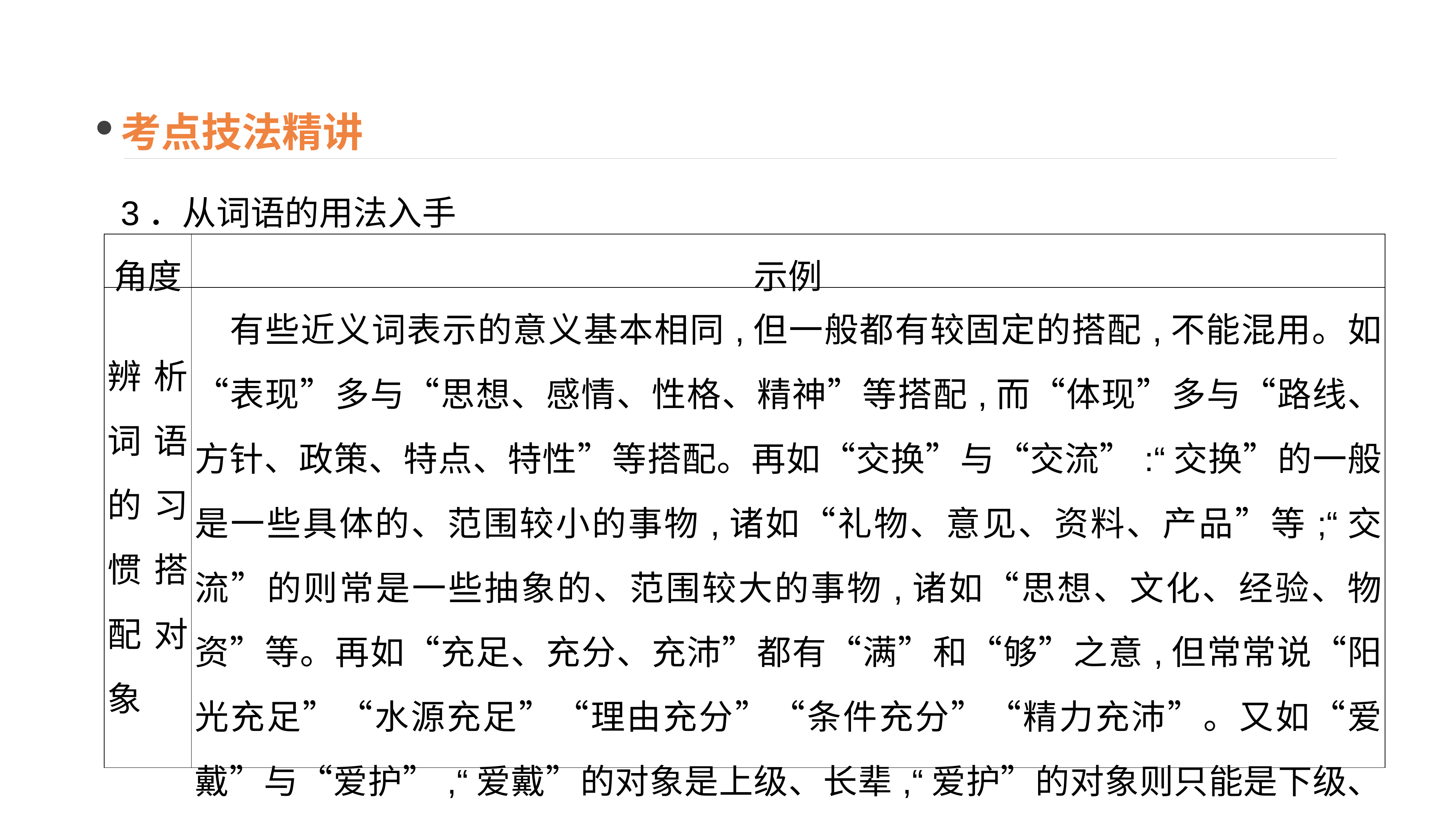

考点技法精讲

3．从词语的用法入手

| 角度 | 示例 |
| --- | --- |
| 辨析词语的习惯搭配对象 | 有些近义词表示的意义基本相同,但一般都有较固定的搭配,不能混用。如“表现”多与“思想、感情、性格、精神”等搭配,而“体现”多与“路线、方针、政策、特点、特性”等搭配。再如“交换”与“交流”:“交换”的一般是一些具体的、范围较小的事物,诸如“礼物、意见、资料、产品”等;“交流”的则常是一些抽象的、范围较大的事物,诸如“思想、文化、经验、物资”等。再如“充足、充分、充沛”都有“满”和“够”之意,但常常说“阳光充足”“水源充足”“理由充分”“条件充分”“精力充沛”。又如“爱戴”与“爱护”,“爱戴”的对象是上级、长辈,“爱护”的对象则只能是下级、晚辈 |